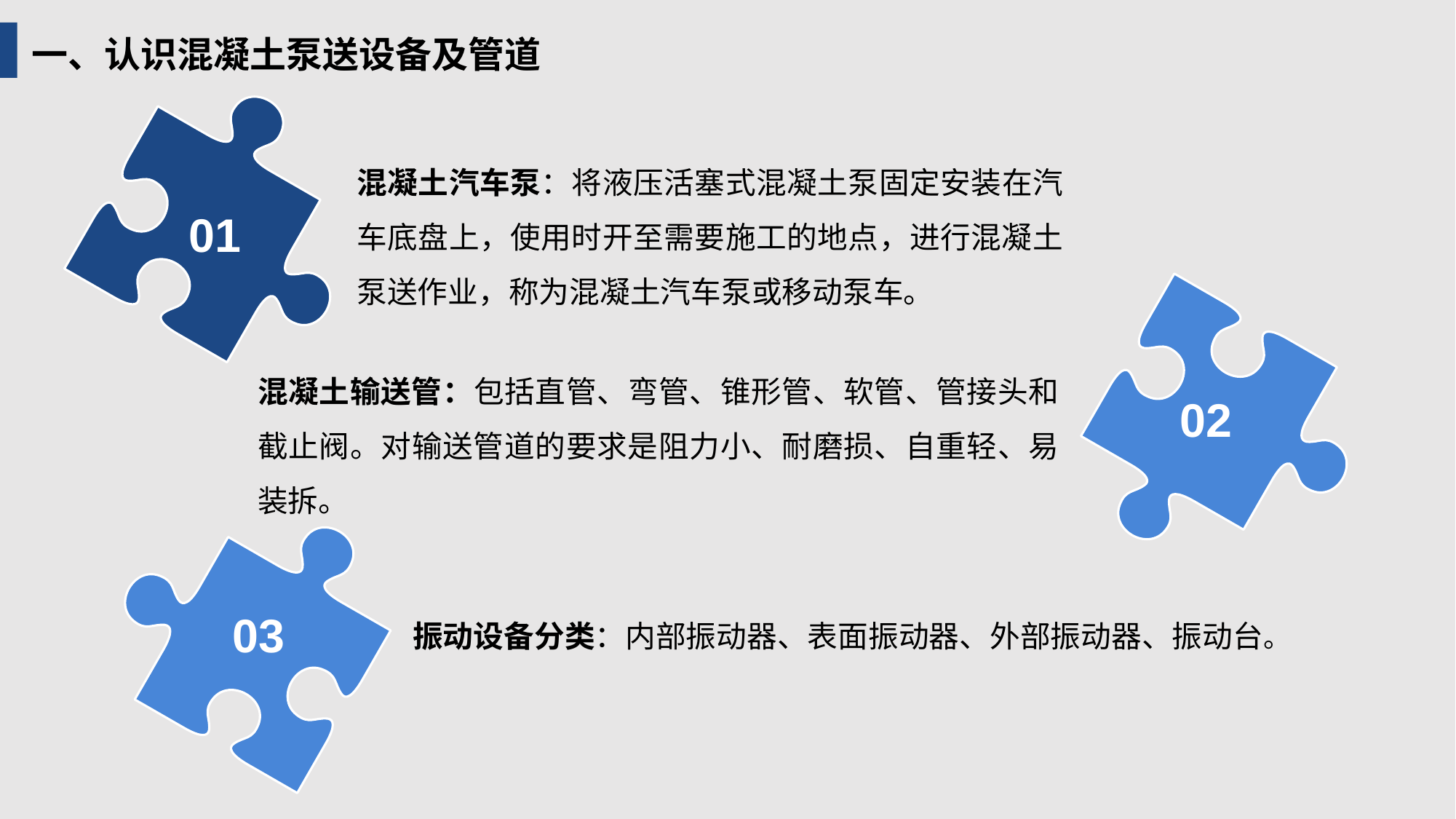

一、认识混凝土泵送设备及管道

混凝土汽车泵：将液压活塞式混凝土泵固定安装在汽车底盘上，使用时开至需要施工的地点，进行混凝土泵送作业，称为混凝土汽车泵或移动泵车。
01

混凝土输送管：包括直管、弯管、锥形管、软管、管接头和截止阀。对输送管道的要求是阻力小、耐磨损、自重轻、易装拆。
02

振动设备分类：内部振动器、表面振动器、外部振动器、振动台。
03